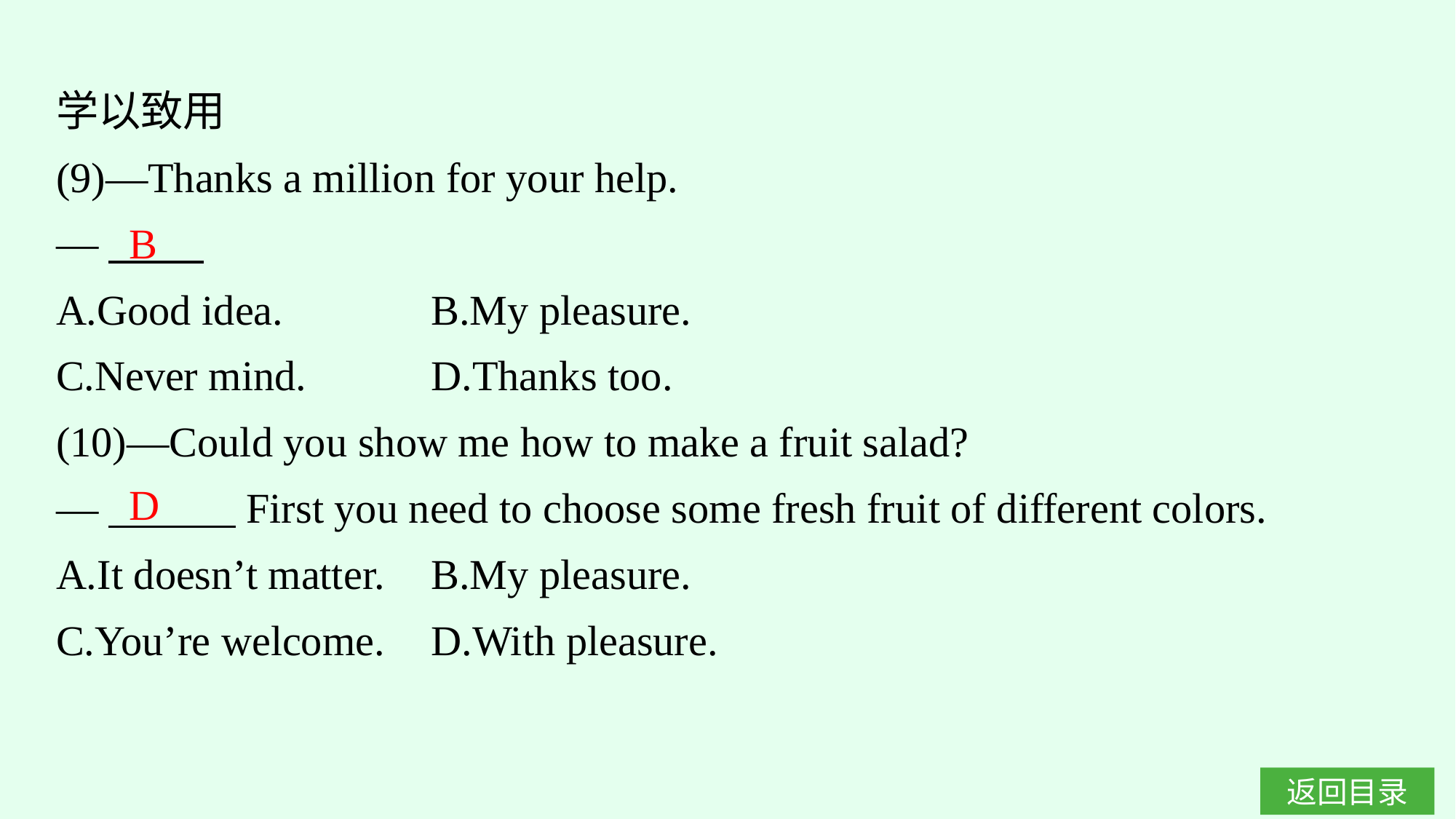

学以致用
(9)—Thanks a million for your help.
—
A.Good idea.		B.My pleasure.
C.Never mind.		D.Thanks too.
(10)—Could you show me how to make a fruit salad?
—　　　First you need to choose some fresh fruit of different colors.
A.It doesn’t matter.	B.My pleasure.
C.You’re welcome.	D.With pleasure.
B
D